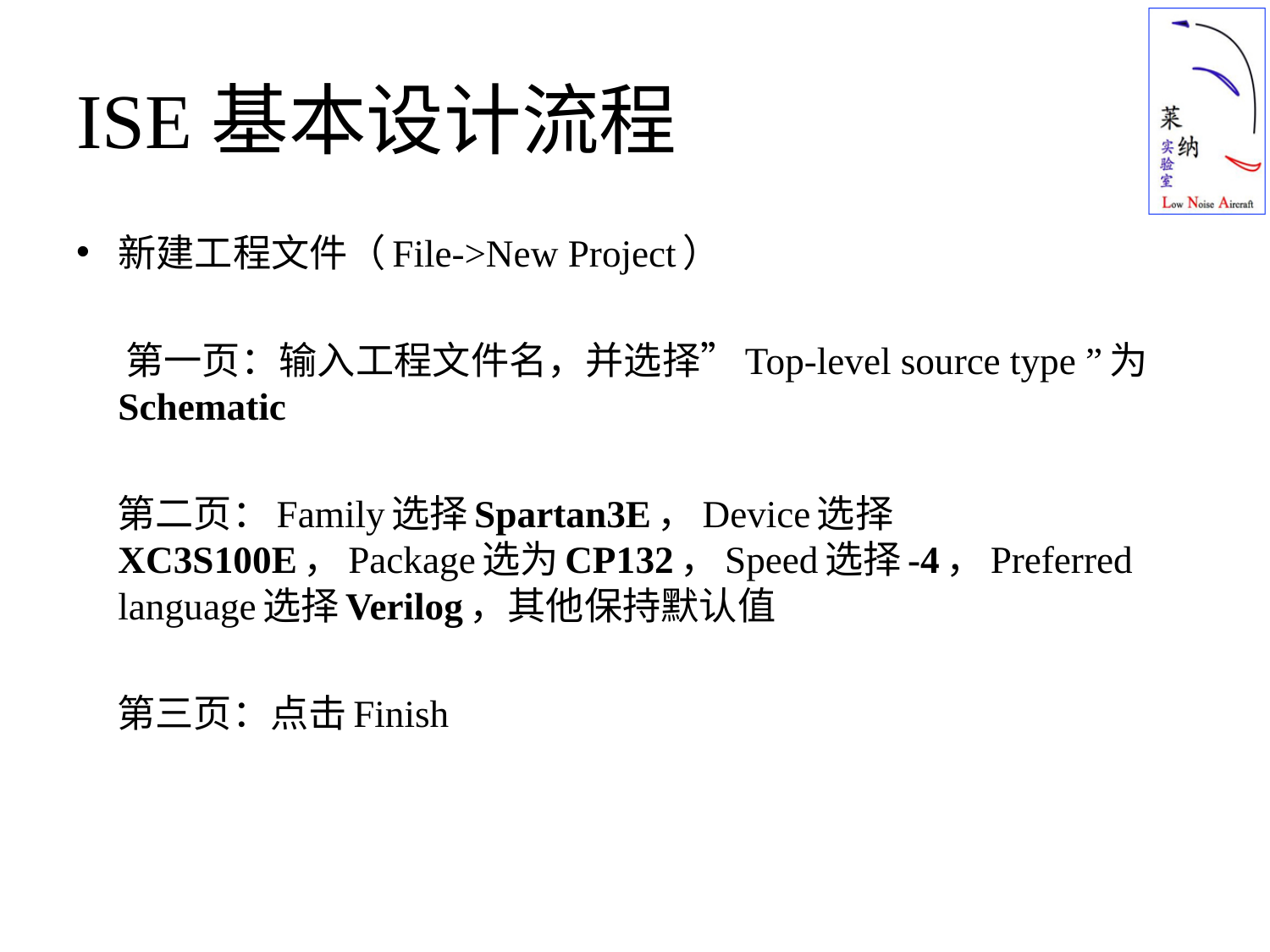

# ISE基本设计流程
新建工程文件（File->New Project）

     第一页：输入工程文件名，并选择”Top-level source type ”为Schematic

    第二页：Family选择Spartan3E，Device选择XC3S100E，Package选为CP132，Speed选择-4，Preferred language选择Verilog，其他保持默认值

    第三页：点击Finish